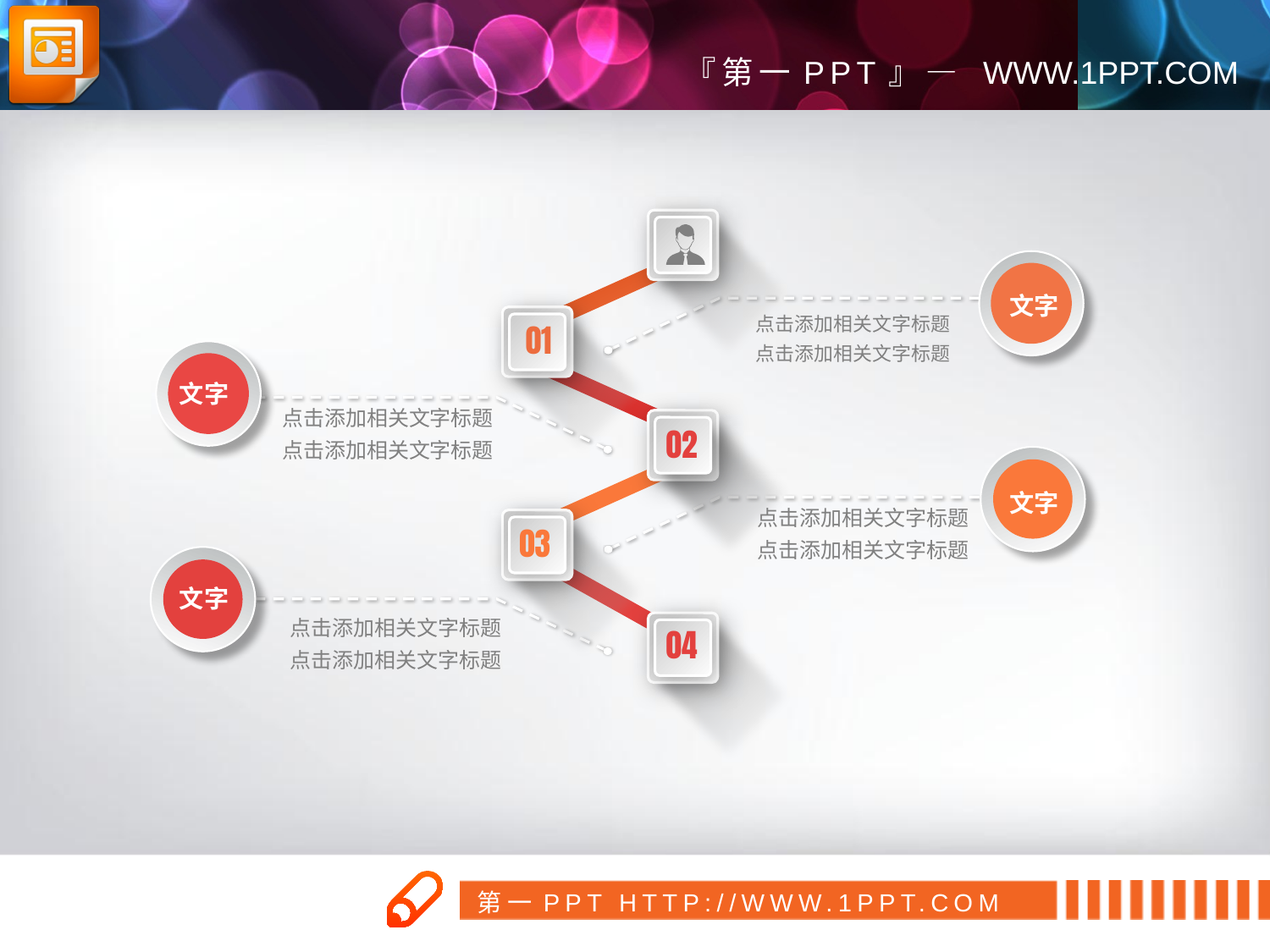

文字

点击添加相关文字标题
点击添加相关文字标题

01

文字

点击添加相关文字标题
点击添加相关文字标题

02

文字

点击添加相关文字标题
点击添加相关文字标题

03

文字

点击添加相关文字标题
点击添加相关文字标题

04